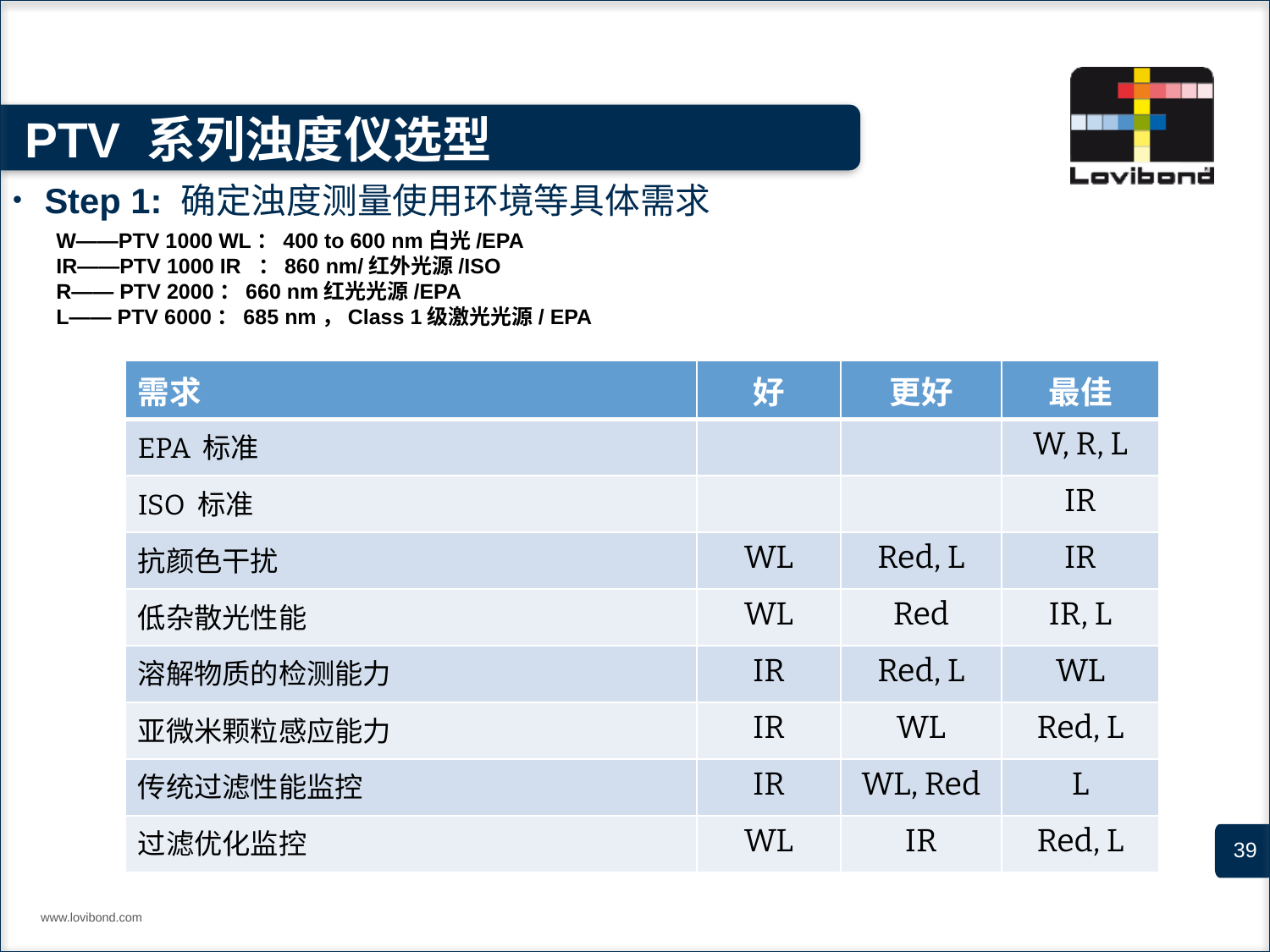

# PTV 系列浊度仪选型
Step 1: 确定浊度测量使用环境等具体需求
W——PTV 1000 WL：400 to 600 nm白光/EPA
IR——PTV 1000 IR  ：860 nm/红外光源/ISO
R—— PTV 2000：660 nm红光光源/EPA
L—— PTV 6000：685 nm，Class 1级激光光源/ EPA
| 需求 | 好 | 更好 | 最佳 |
| --- | --- | --- | --- |
| EPA 标准 |  |  | W, R, L |
| ISO 标准 |  |  | IR |
| 抗颜色干扰 | WL | Red, L | IR |
| 低杂散光性能 | WL | Red | IR, L |
| 溶解物质的检测能力 | IR | Red, L | WL |
| 亚微米颗粒感应能力 | IR | WL | Red, L |
| 传统过滤性能监控 | IR | WL, Red | L |
| 过滤优化监控 | WL | IR | Red, L |
www.lovibond.com